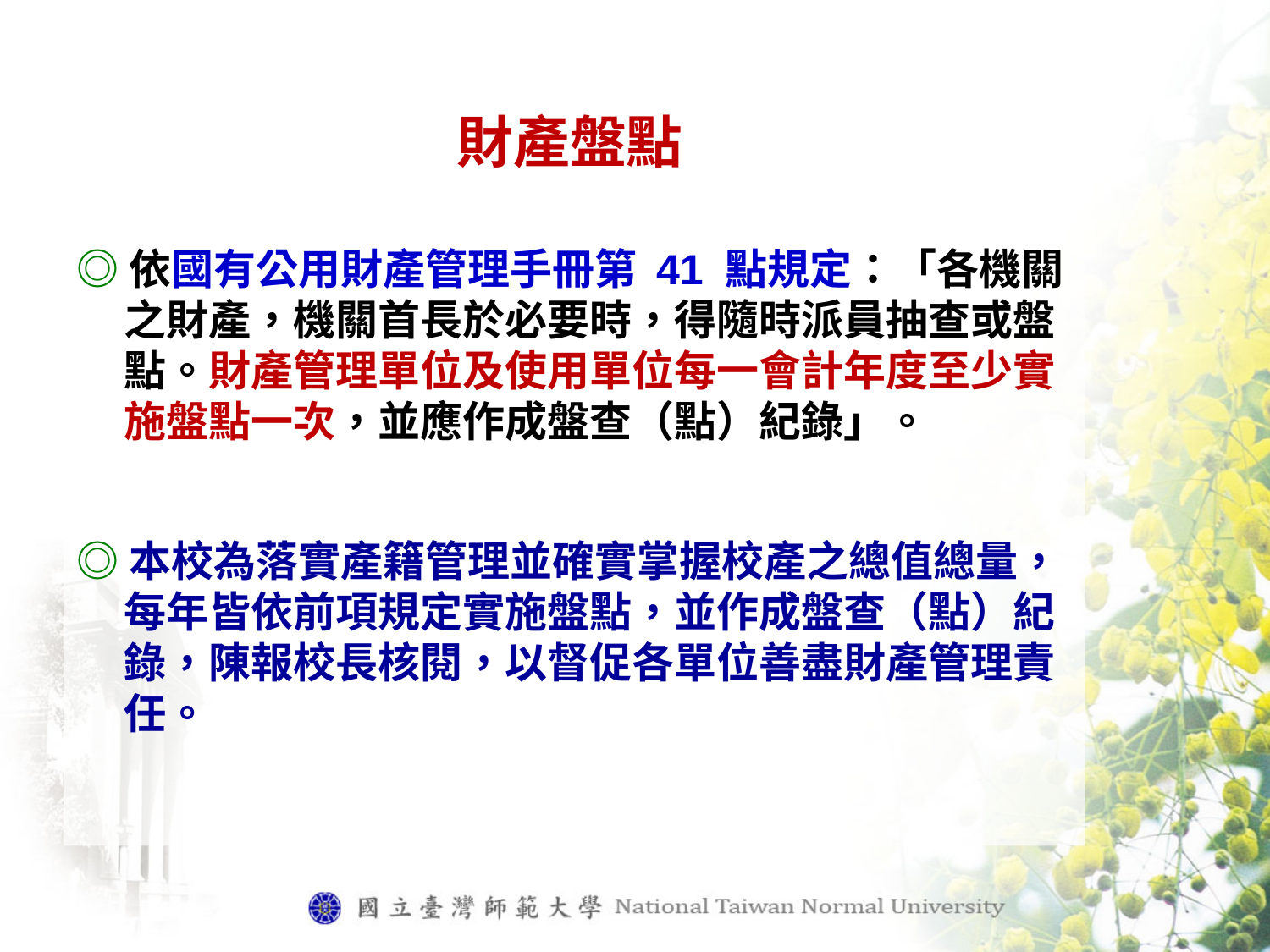

# 財產盤點
◎依國有公用財產管理手冊第 41 點規定：「各機關之財產，機關首長於必要時，得隨時派員抽查或盤點。財產管理單位及使用單位每一會計年度至少實施盤點一次，並應作成盤查（點）紀錄」。

◎本校為落實產籍管理並確實掌握校產之總值總量，每年皆依前項規定實施盤點，並作成盤查（點）紀錄，陳報校長核閱，以督促各單位善盡財產管理責任。